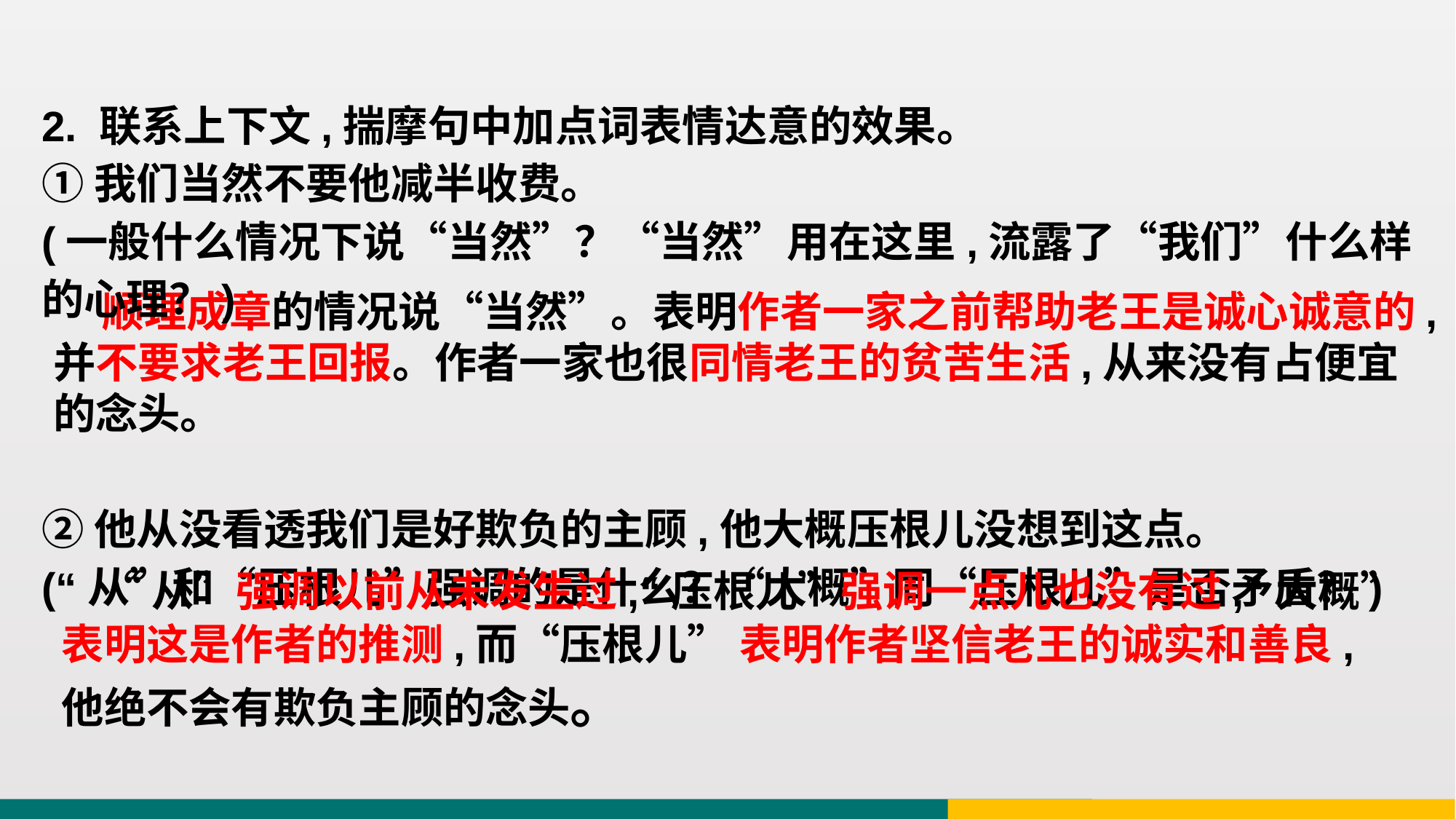

2. 联系上下文,揣摩句中加点词表情达意的效果。
①我们当然不要他减半收费。
(一般什么情况下说“当然”？“当然”用在这里,流露了“我们”什么样的心理？)

②他从没看透我们是好欺负的主顾,他大概压根儿没想到这点。
(“从”和“压根儿”强调的是什么？“大概”同“压根儿”是否矛盾？)
    顺理成章的情况说“当然”。表明作者一家之前帮助老王是诚心诚意的,并不要求老王回报。作者一家也很同情老王的贫苦生活,从来没有占便宜的念头。
   “从”强调以前从未发生过,“压根儿”强调一点儿也没有过,“大概”表明这是作者的推测,而“压根儿” 表明作者坚信老王的诚实和善良,他绝不会有欺负主顾的念头。